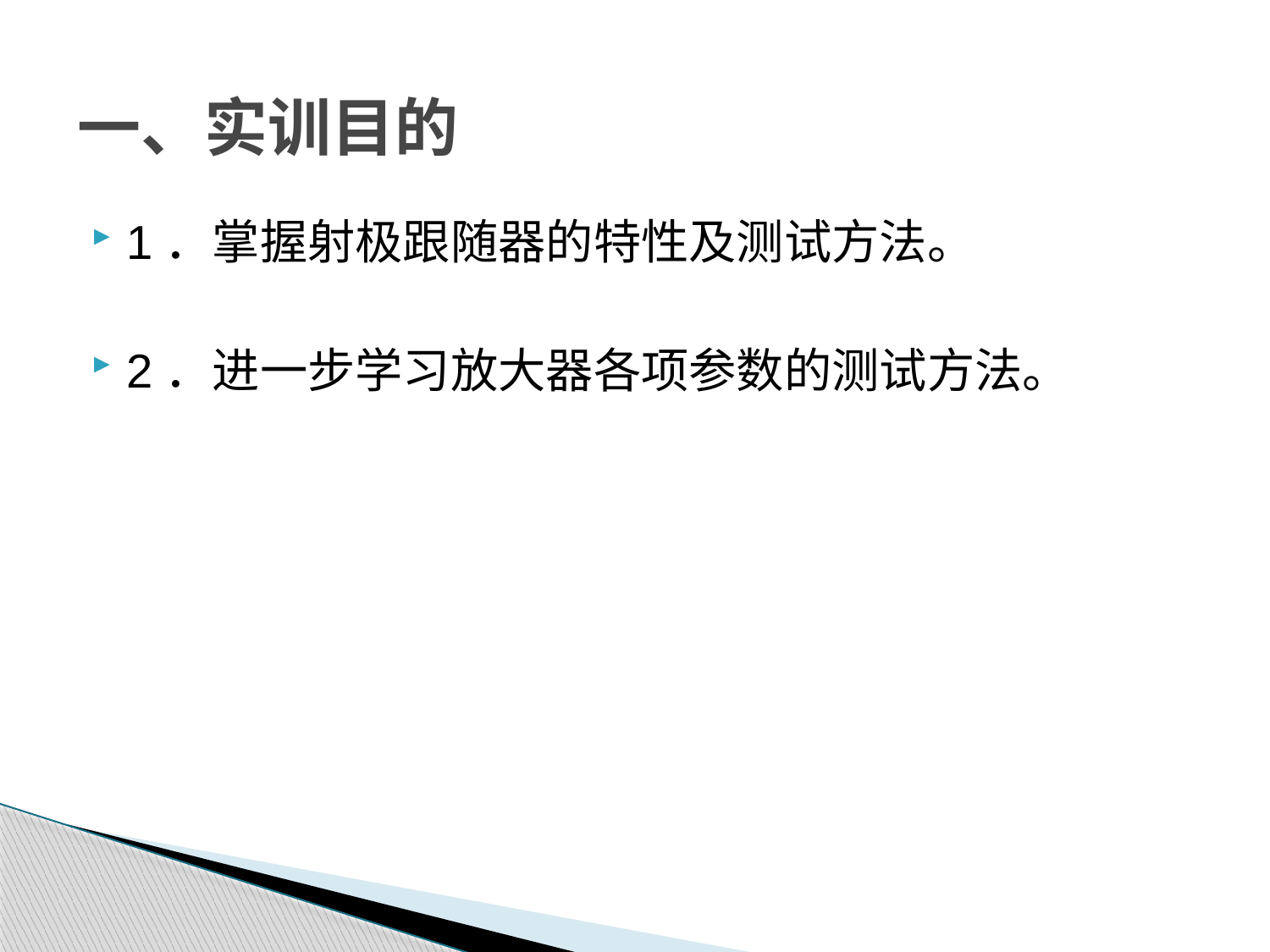

# 一、实训目的
1．掌握射极跟随器的特性及测试方法。

2．进一步学习放大器各项参数的测试方法。